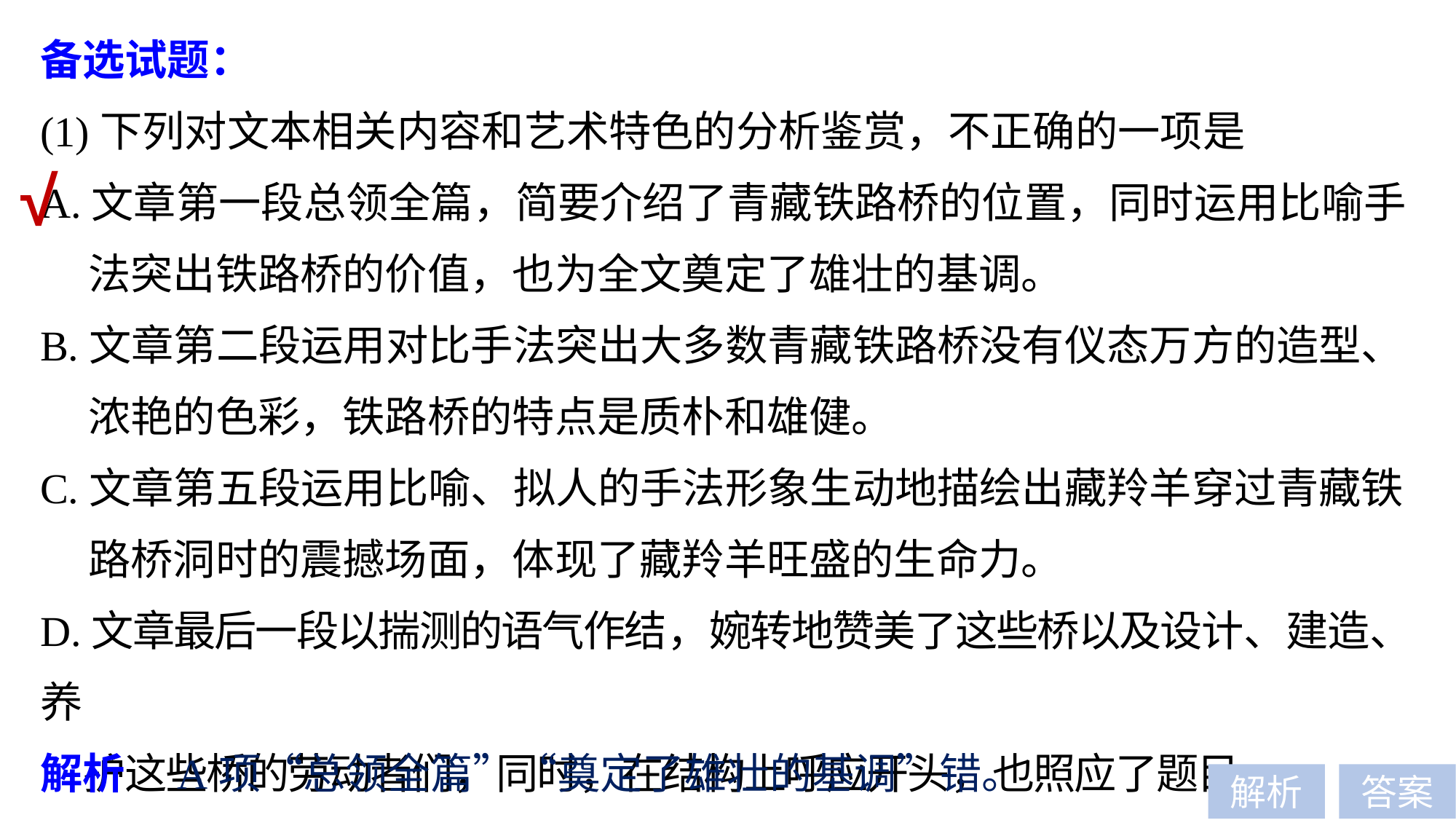

备选试题：
(1)下列对文本相关内容和艺术特色的分析鉴赏，不正确的一项是
A.文章第一段总领全篇，简要介绍了青藏铁路桥的位置，同时运用比喻手
    法突出铁路桥的价值，也为全文奠定了雄壮的基调。
B.文章第二段运用对比手法突出大多数青藏铁路桥没有仪态万方的造型、
    浓艳的色彩，铁路桥的特点是质朴和雄健。
C.文章第五段运用比喻、拟人的手法形象生动地描绘出藏羚羊穿过青藏铁
    路桥洞时的震撼场面，体现了藏羚羊旺盛的生命力。
D.文章最后一段以揣测的语气作结，婉转地赞美了这些桥以及设计、建造、养
    护这些桥的劳动者们，同时，在结构上呼应开头，也照应了题目。
√
解析　A项“总领全篇”“奠定了雄壮的基调”错。
解析
答案